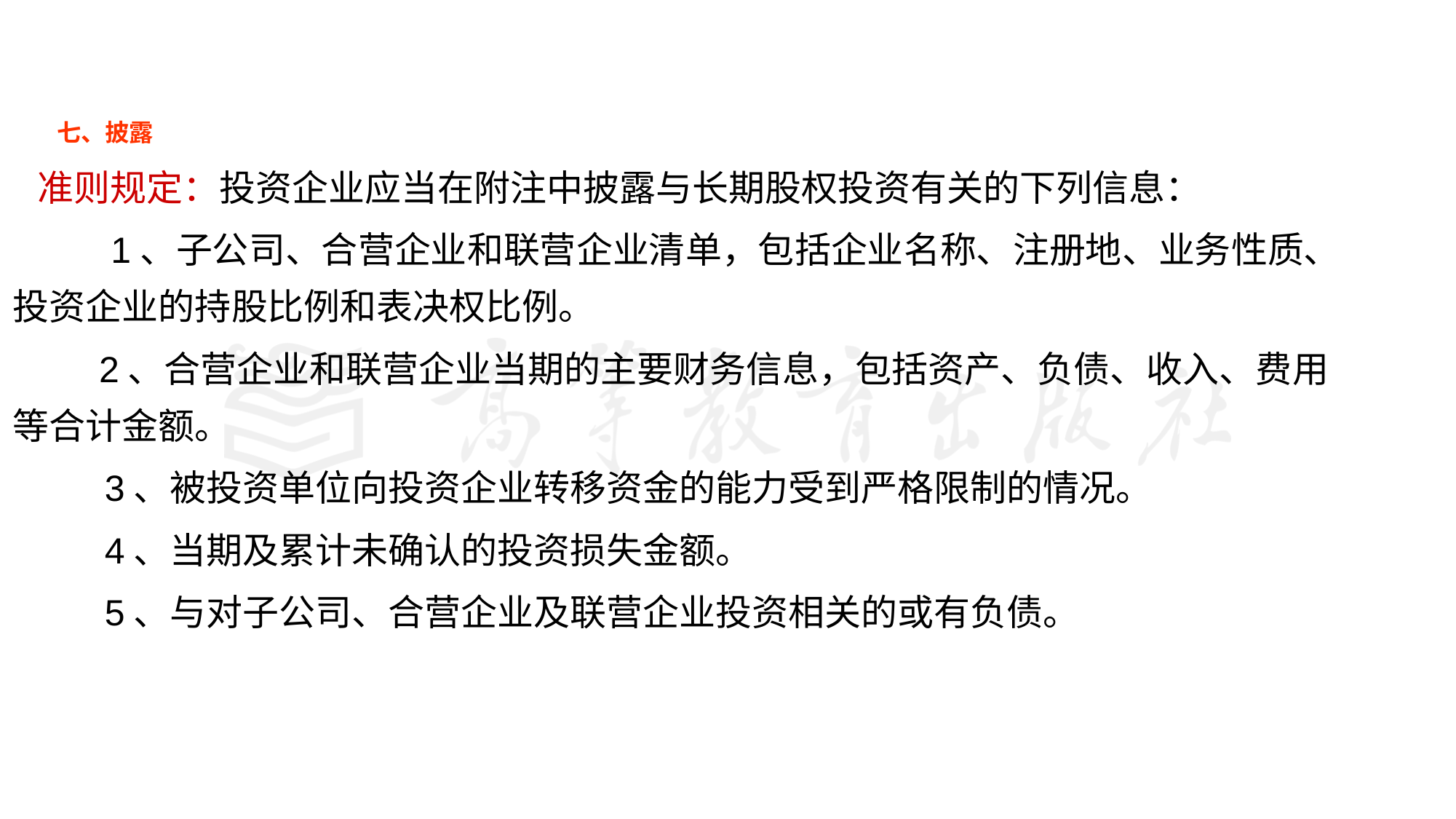

#
       七、披露
　准则规定：投资企业应当在附注中披露与长期股权投资有关的下列信息：
　　  1、子公司、合营企业和联营企业清单，包括企业名称、注册地、业务性质、投资企业的持股比例和表决权比例。
　     2、合营企业和联营企业当期的主要财务信息，包括资产、负债、收入、费用等合计金额。
         3、被投资单位向投资企业转移资金的能力受到严格限制的情况。
         4、当期及累计未确认的投资损失金额。
         5、与对子公司、合营企业及联营企业投资相关的或有负债。